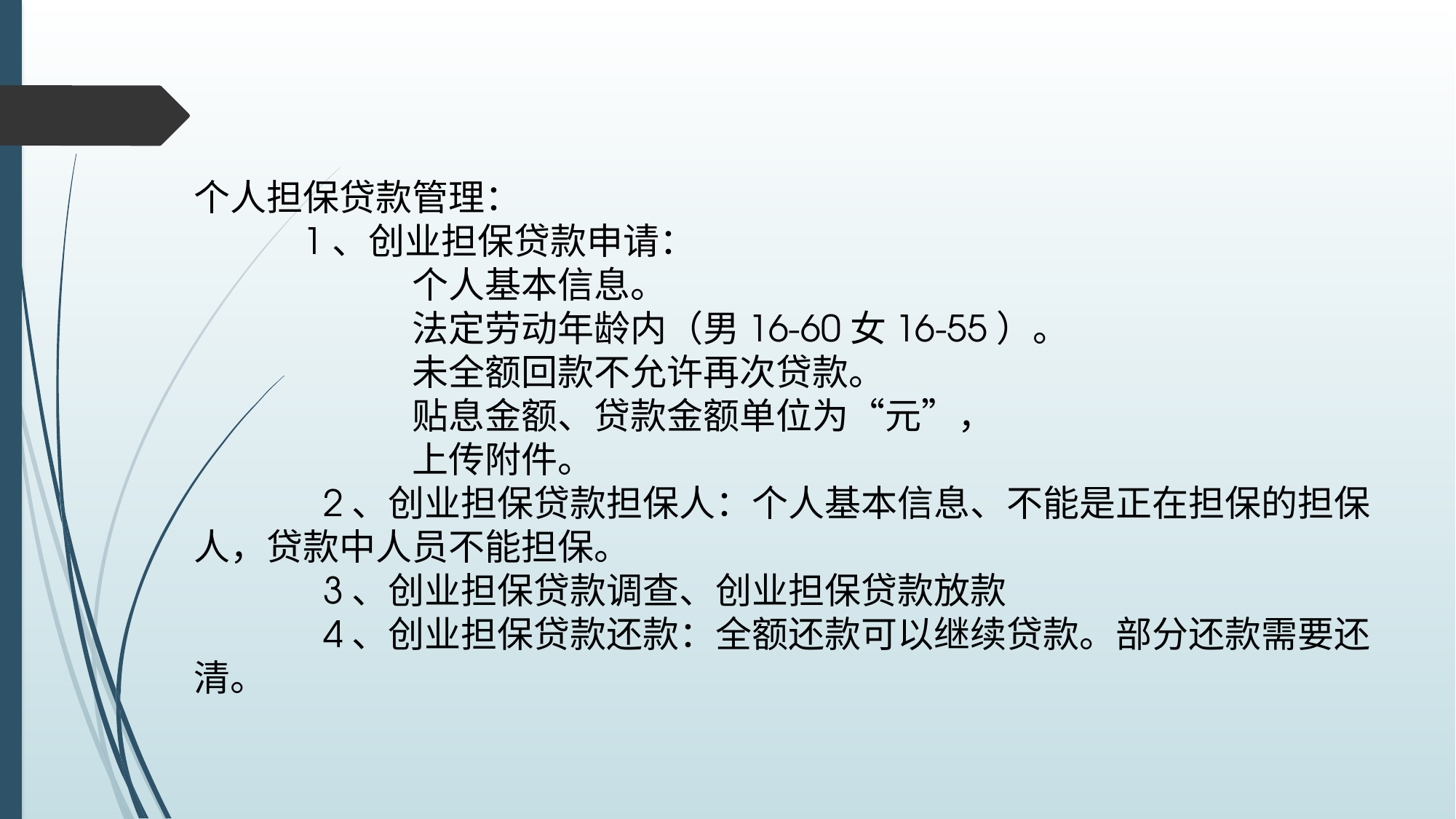

个人担保贷款管理：
	1、创业担保贷款申请：
		个人基本信息。
		法定劳动年龄内（男16-60女16-55）。
		未全额回款不允许再次贷款。
		贴息金额、贷款金额单位为“元”，
		上传附件。
	  2、创业担保贷款担保人：个人基本信息、不能是正在担保的担保人，贷款中人员不能担保。
	  3、创业担保贷款调查、创业担保贷款放款
	  4、创业担保贷款还款：全额还款可以继续贷款。部分还款需要还清。